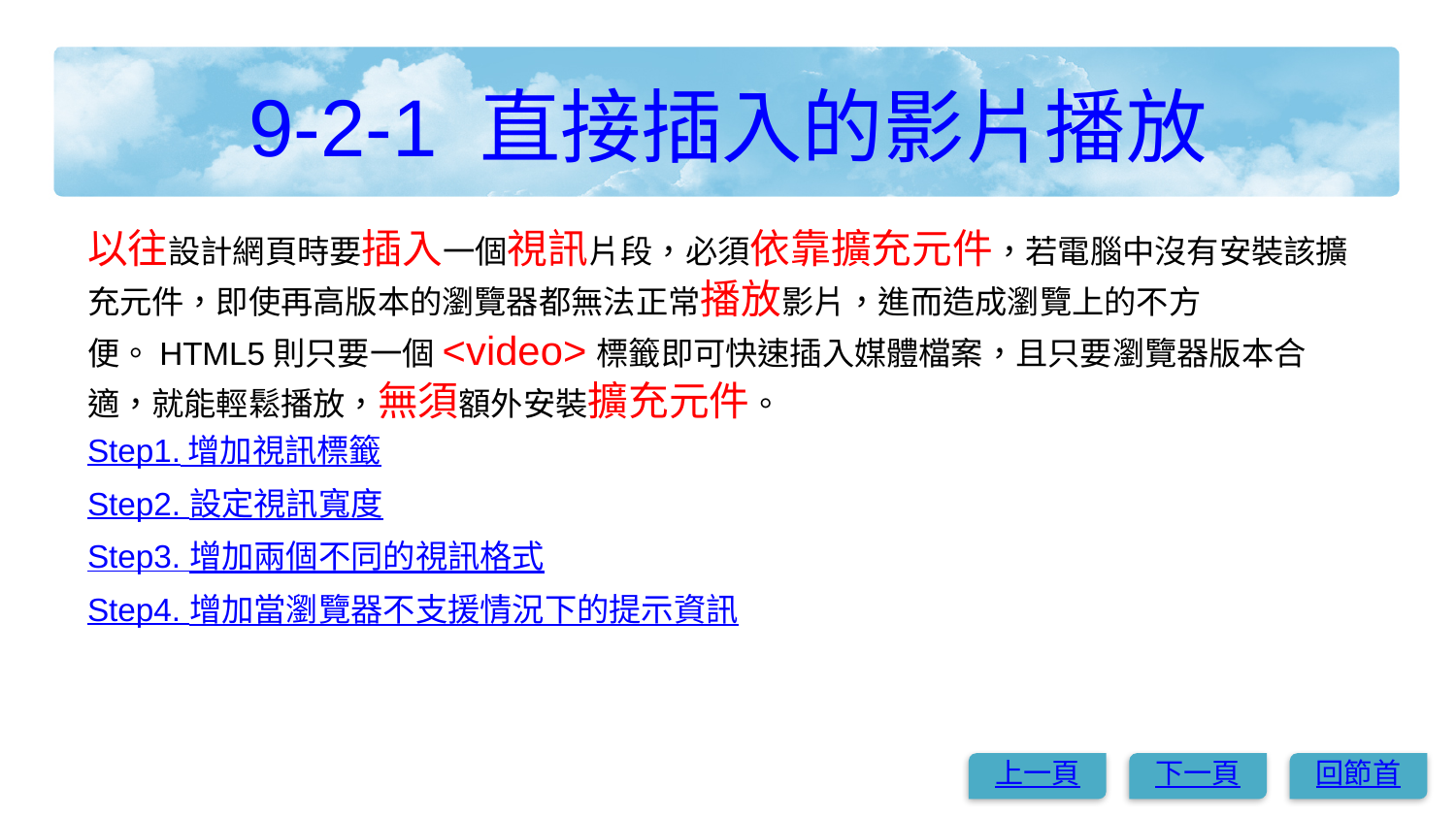

# 9-2-1 直接插入的影片播放
以往設計網頁時要插入一個視訊片段，必須依靠擴充元件，若電腦中沒有安裝該擴充元件，即使再高版本的瀏覽器都無法正常播放影片，進而造成瀏覽上的不方便。HTML5則只要一個<video>標籤即可快速插入媒體檔案，且只要瀏覽器版本合適，就能輕鬆播放，無須額外安裝擴充元件。
Step1. 增加視訊標籤
Step2. 設定視訊寬度
Step3. 增加兩個不同的視訊格式
Step4. 增加當瀏覽器不支援情況下的提示資訊
上一頁
下一頁
回節首